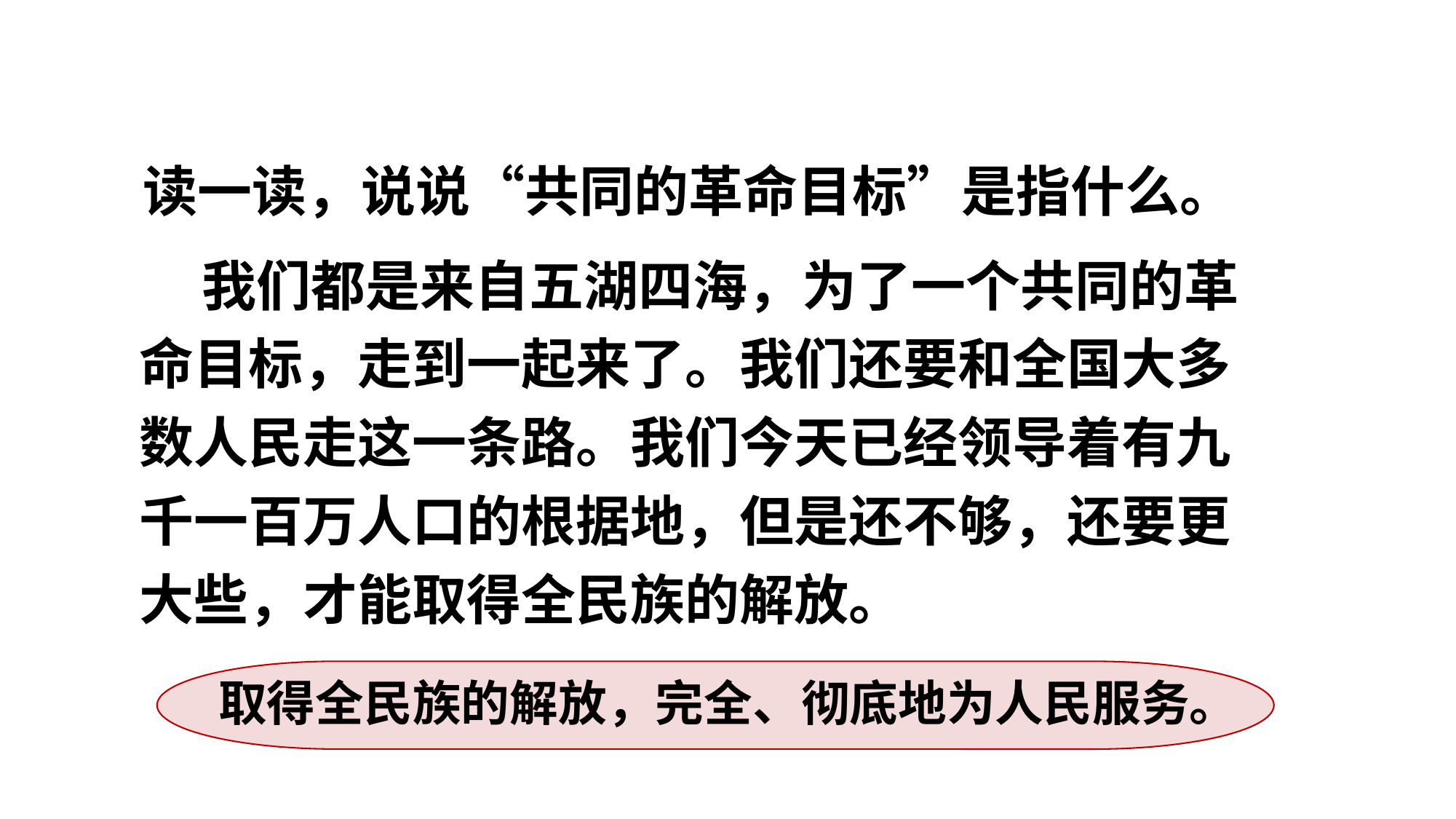

读一读，说说“共同的革命目标”是指什么。
    我们都是来自五湖四海，为了一个共同的革命目标，走到一起来了。我们还要和全国大多数人民走这一条路。我们今天已经领导着有九千一百万人口的根据地，但是还不够，还要更大些，才能取得全民族的解放。

取得全民族的解放，完全、彻底地为人民服务。